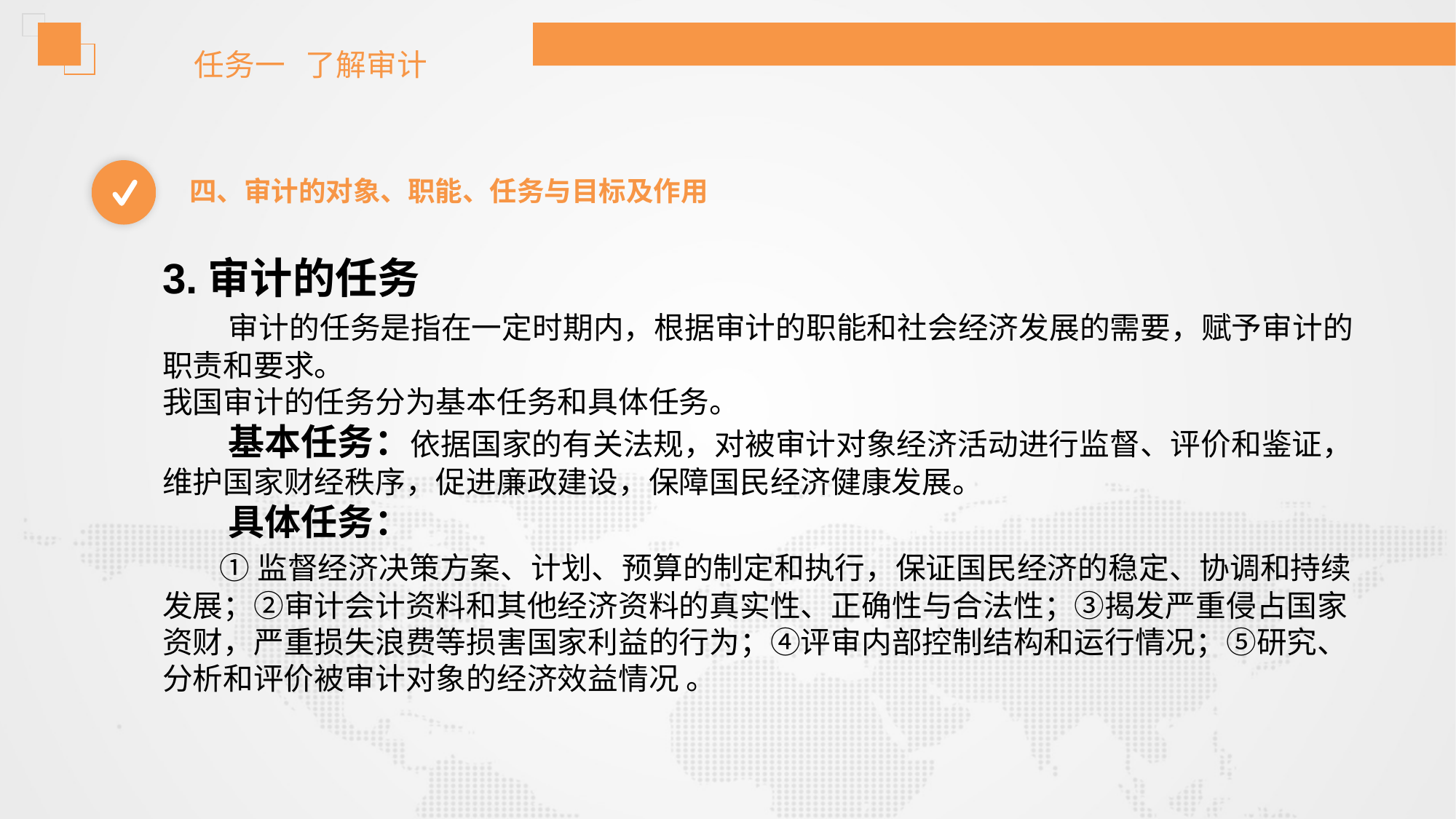

任务一   了解审计

四、审计的对象、职能、任务与目标及作用

3.审计的任务
       审计的任务是指在一定时期内，根据审计的职能和社会经济发展的需要，赋予审计的职责和要求。
我国审计的任务分为基本任务和具体任务。
       基本任务：依据国家的有关法规，对被审计对象经济活动进行监督、评价和鉴证，维护国家财经秩序，促进廉政建设，保障国民经济健康发展。
       具体任务：
       ①监督经济决策方案、计划、预算的制定和执行，保证国民经济的稳定、协调和持续发展；②审计会计资料和其他经济资料的真实性、正确性与合法性；③揭发严重侵占国家资财，严重损失浪费等损害国家利益的行为；④评审内部控制结构和运行情况；⑤研究、分析和评价被审计对象的经济效益情况 。